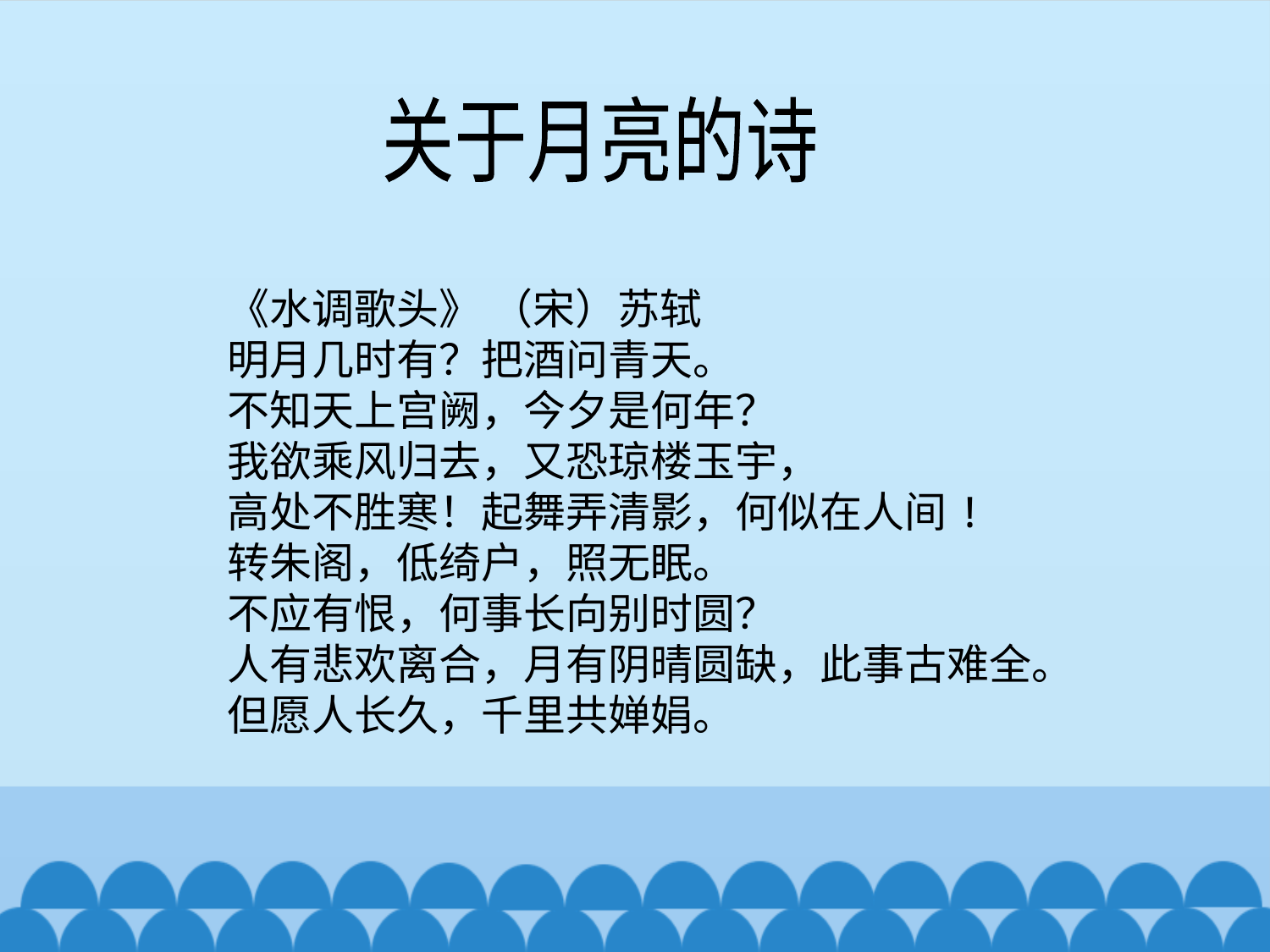

关于月亮的诗
《水调歌头》 （宋）苏轼
明月几时有？把酒问青天。
不知天上宫阙，今夕是何年？
我欲乘风归去，又恐琼楼玉宇，
高处不胜寒！起舞弄清影，何似在人间!
转朱阁，低绮户，照无眠。
不应有恨，何事长向别时圆？
人有悲欢离合，月有阴晴圆缺，此事古难全。
但愿人长久，千里共婵娟。